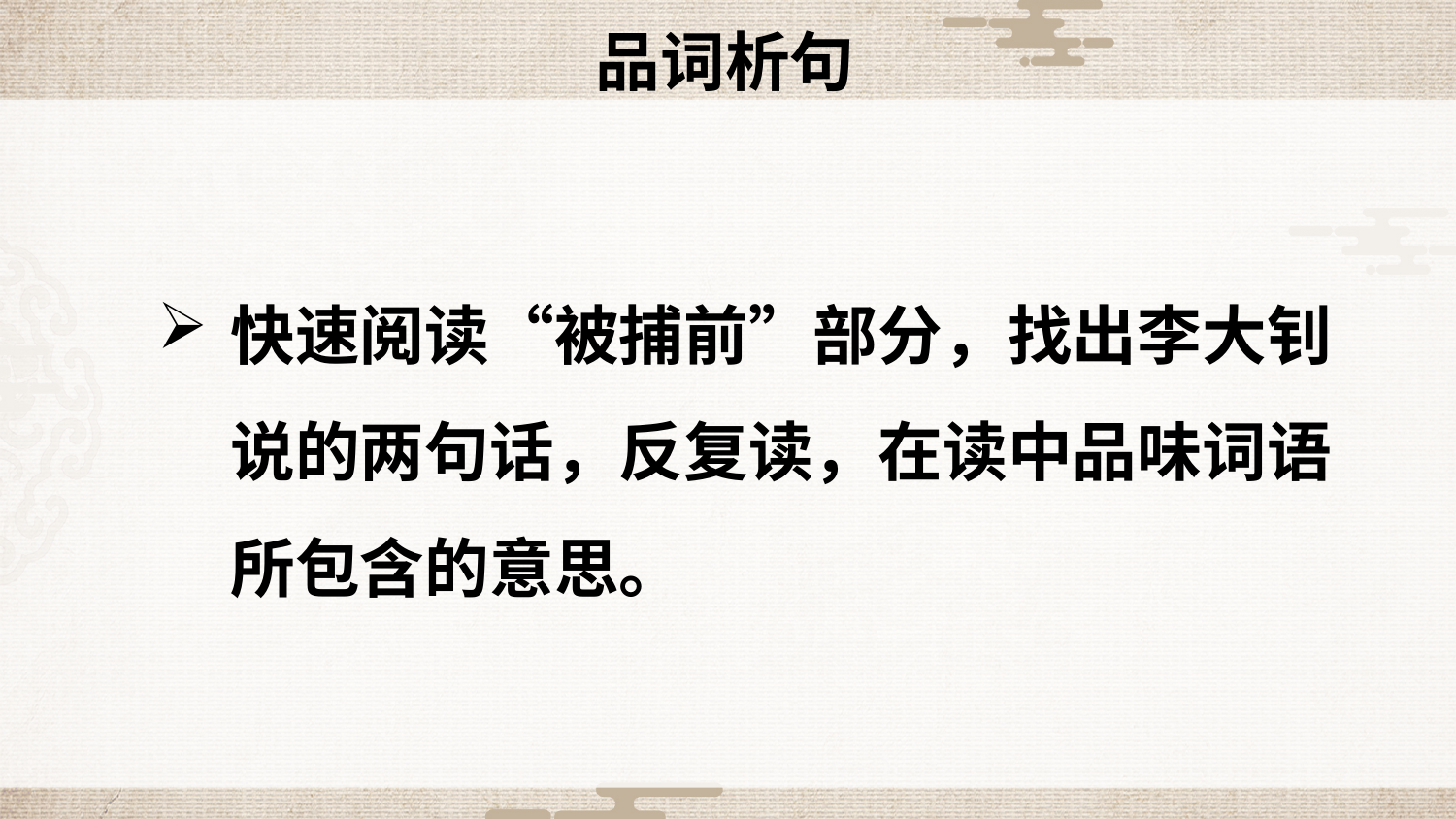

品词析句
快速阅读“被捕前”部分，找出李大钊说的两句话，反复读，在读中品味词语所包含的意思。